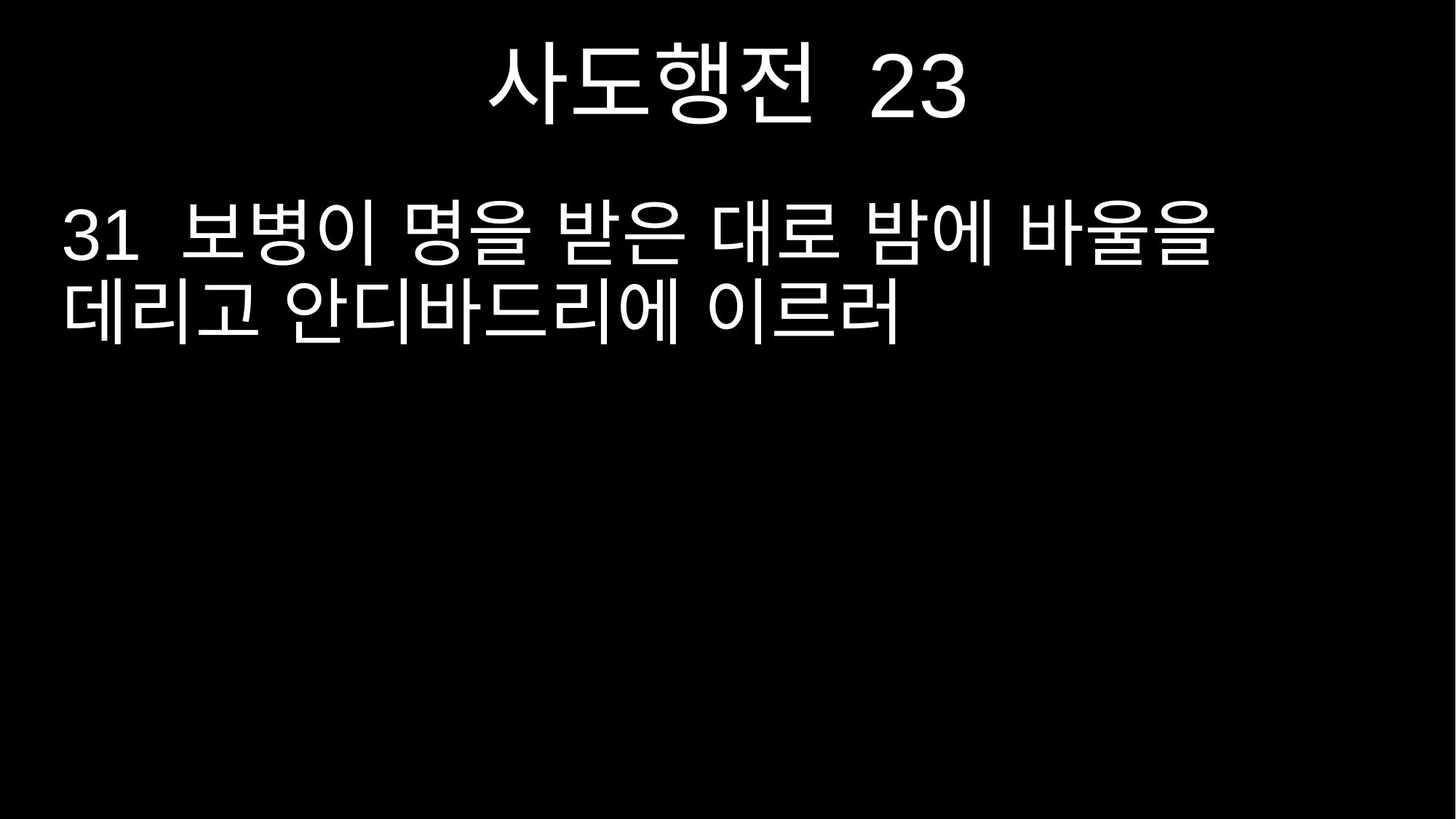

사도행전 23
31 보병이 명을 받은 대로 밤에 바울을 데리고 안디바드리에 이르러